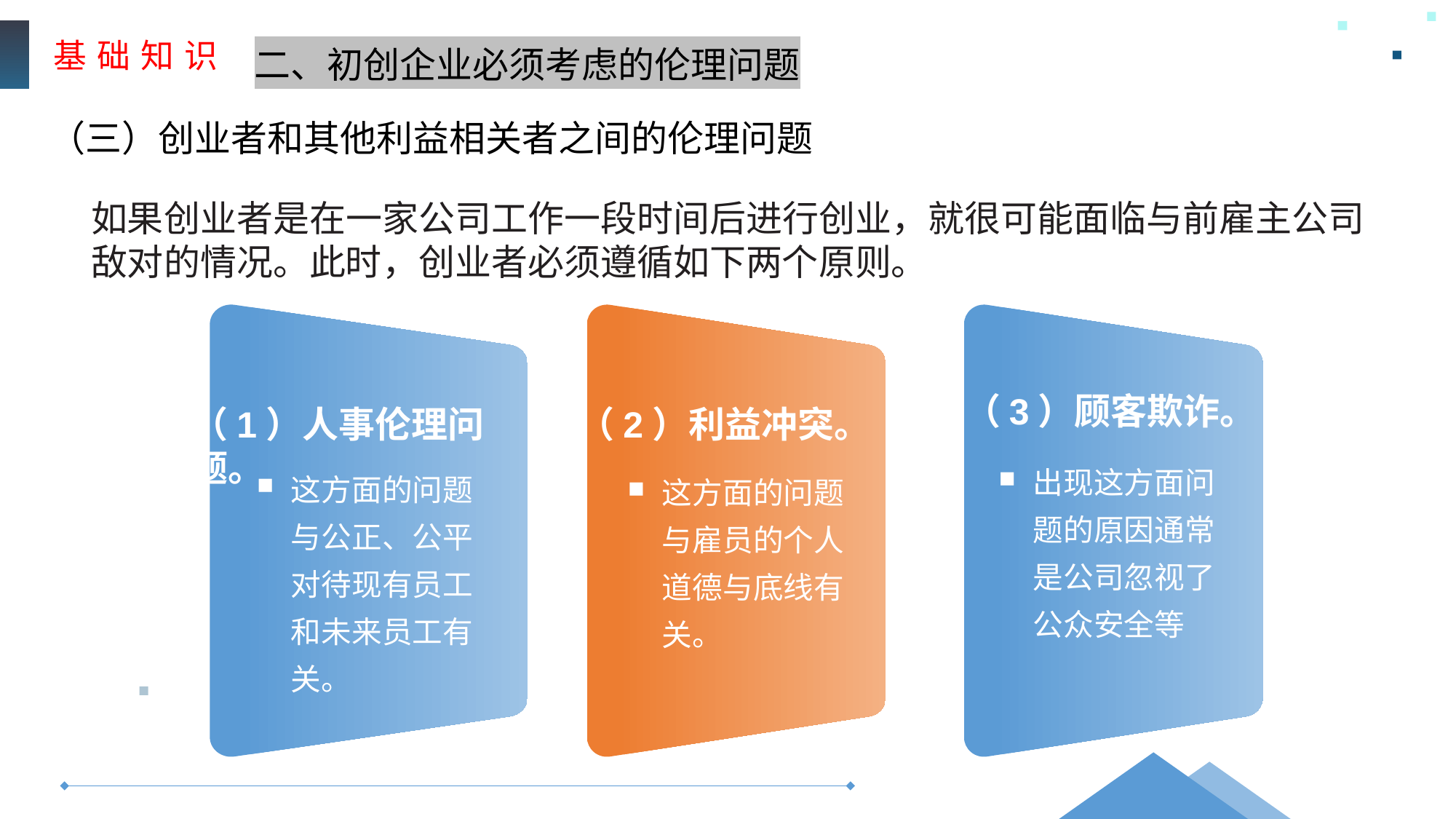

基 础 知 识

二、初创企业必须考虑的伦理问题
（三）创业者和其他利益相关者之间的伦理问题
如果创业者是在一家公司工作一段时间后进行创业，就很可能面临与前雇主公司敌对的情况。此时，创业者必须遵循如下两个原则。

（3）顾客欺诈。
（1）人事伦理问题。
（2）利益冲突。
出现这方面问题的原因通常是公司忽视了公众安全等
这方面的问题与雇员的个人道德与底线有关。
这方面的问题与公正、公平对待现有员工和未来员工有关。